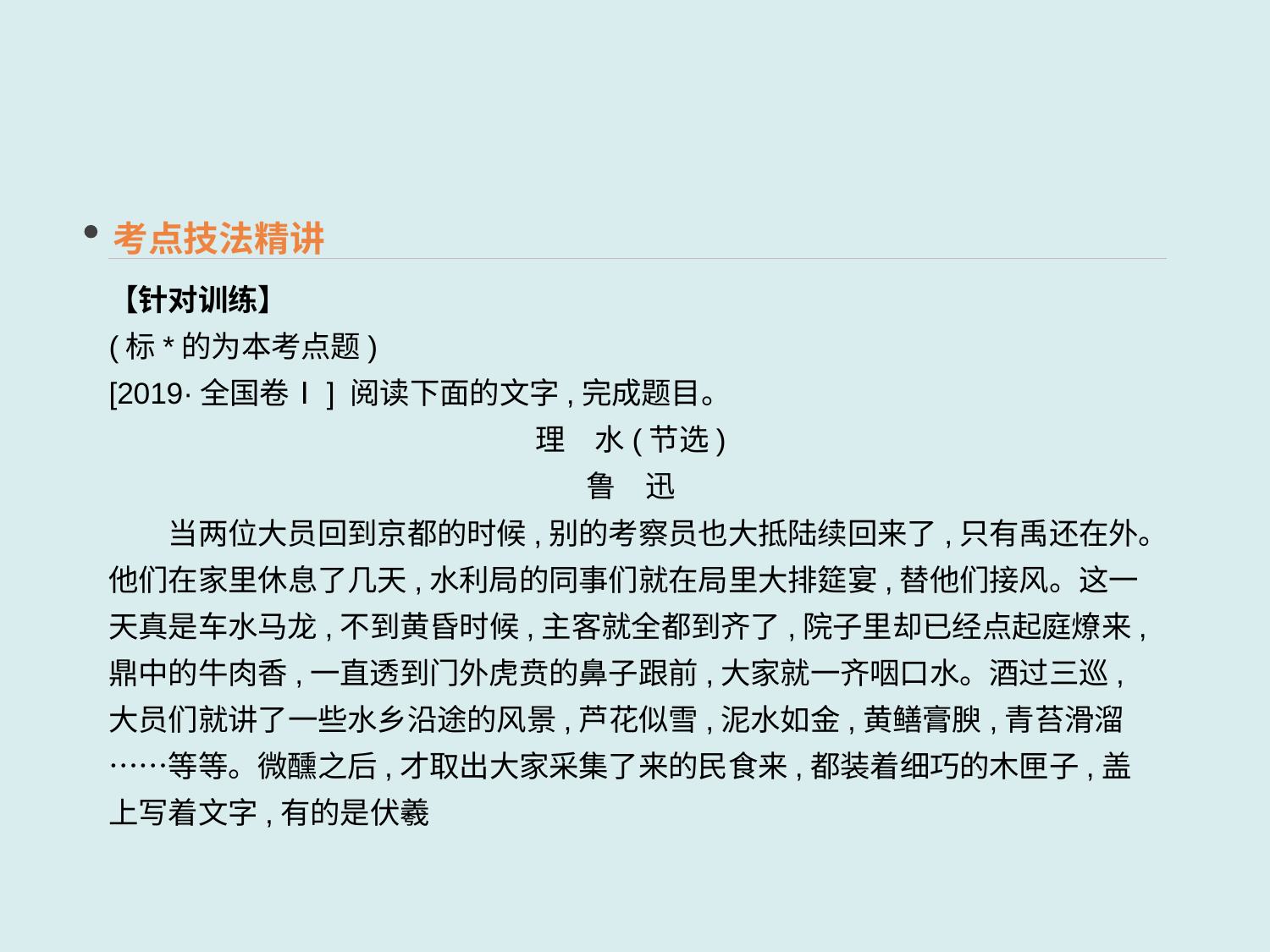

考点技法精讲

【针对训练】
(标*的为本考点题)
[2019·全国卷Ⅰ] 阅读下面的文字,完成题目。
理　水(节选)
鲁　迅
　　当两位大员回到京都的时候,别的考察员也大抵陆续回来了,只有禹还在外。他们在家里休息了几天,水利局的同事们就在局里大排筵宴,替他们接风。这一天真是车水马龙,不到黄昏时候,主客就全都到齐了,院子里却已经点起庭燎来,鼎中的牛肉香,一直透到门外虎贲的鼻子跟前,大家就一齐咽口水。酒过三巡,大员们就讲了一些水乡沿途的风景,芦花似雪,泥水如金,黄鳝膏腴,青苔滑溜……等等。微醺之后,才取出大家采集了来的民食来,都装着细巧的木匣子,盖上写着文字,有的是伏羲